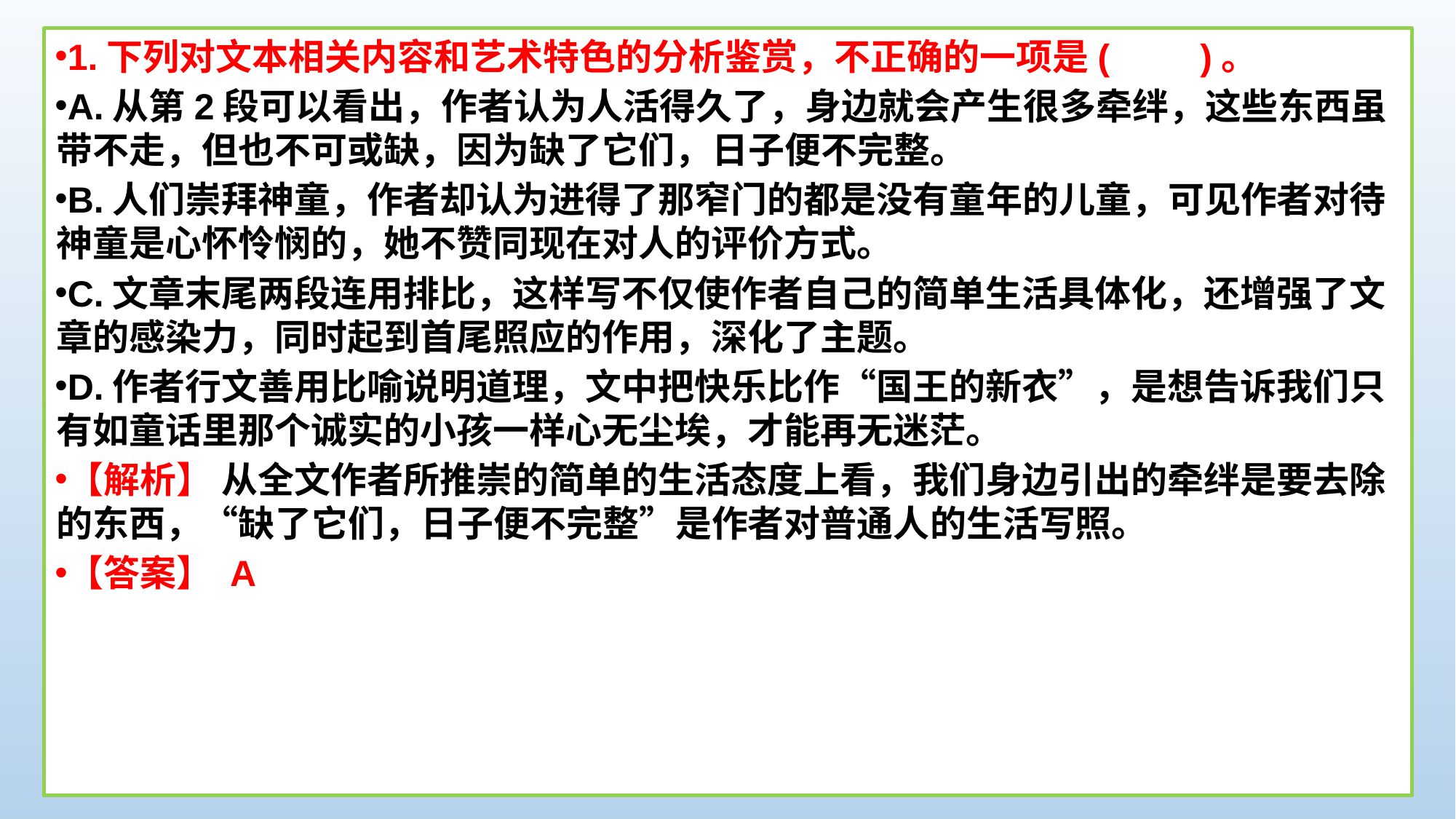

1.下列对文本相关内容和艺术特色的分析鉴赏，不正确的一项是(　　)。
A.从第2段可以看出，作者认为人活得久了，身边就会产生很多牵绊，这些东西虽带不走，但也不可或缺，因为缺了它们，日子便不完整。
B.人们崇拜神童，作者却认为进得了那窄门的都是没有童年的儿童，可见作者对待神童是心怀怜悯的，她不赞同现在对人的评价方式。
C.文章末尾两段连用排比，这样写不仅使作者自己的简单生活具体化，还增强了文章的感染力，同时起到首尾照应的作用，深化了主题。
D.作者行文善用比喻说明道理，文中把快乐比作“国王的新衣”，是想告诉我们只有如童话里那个诚实的小孩一样心无尘埃，才能再无迷茫。
【解析】 从全文作者所推崇的简单的生活态度上看，我们身边引出的牵绊是要去除的东西，“缺了它们，日子便不完整”是作者对普通人的生活写照。
【答案】 A